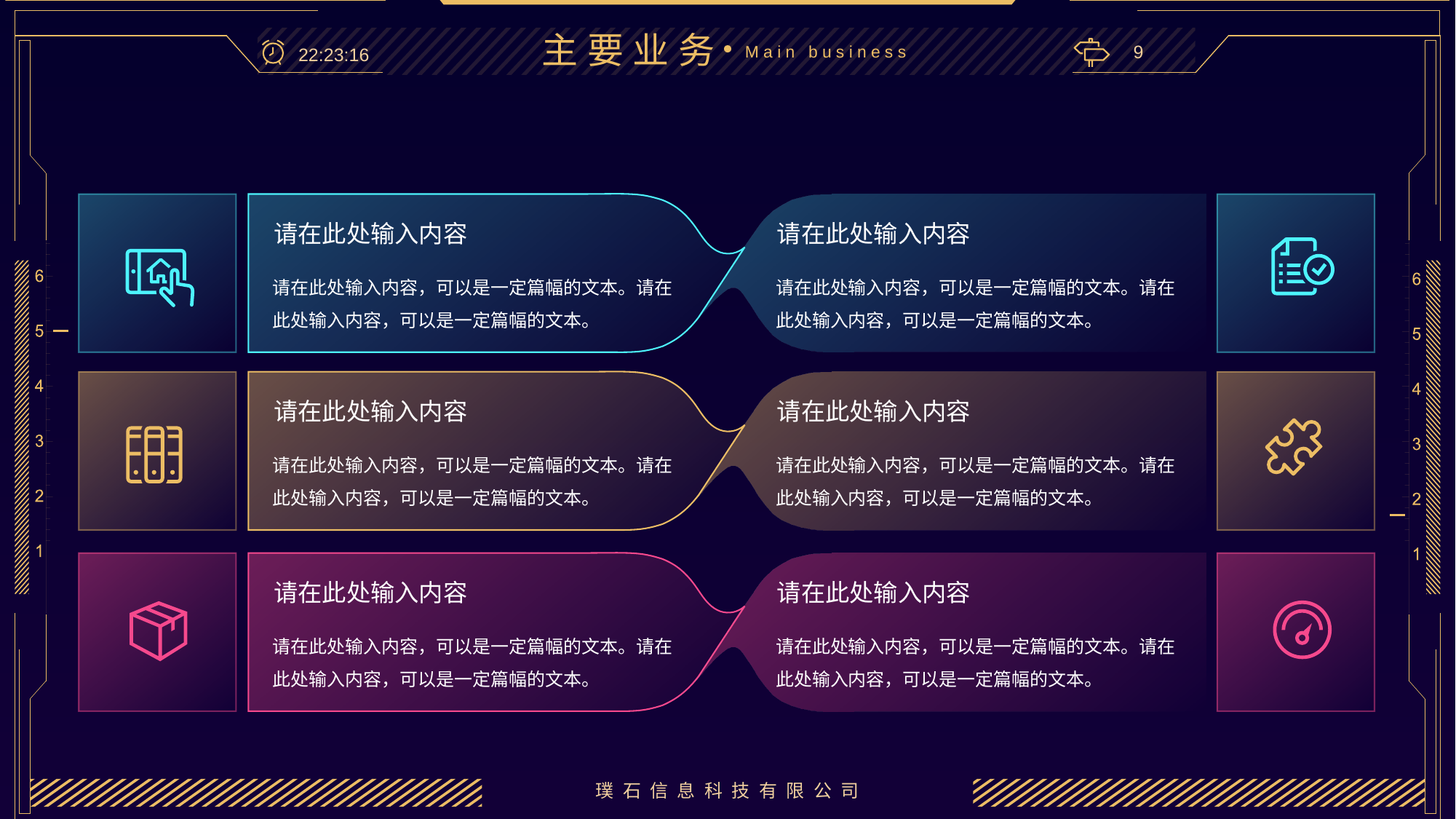

主要业务
9
22:23:16
Main business

请在此处输入内容
请在此处输入内容

请在此处输入内容，可以是一定篇幅的文本。请在此处输入内容，可以是一定篇幅的文本。
请在此处输入内容，可以是一定篇幅的文本。请在此处输入内容，可以是一定篇幅的文本。

请在此处输入内容
请在此处输入内容

请在此处输入内容，可以是一定篇幅的文本。请在此处输入内容，可以是一定篇幅的文本。
请在此处输入内容，可以是一定篇幅的文本。请在此处输入内容，可以是一定篇幅的文本。

请在此处输入内容
请在此处输入内容

请在此处输入内容，可以是一定篇幅的文本。请在此处输入内容，可以是一定篇幅的文本。
请在此处输入内容，可以是一定篇幅的文本。请在此处输入内容，可以是一定篇幅的文本。
璞石信息科技有限公司